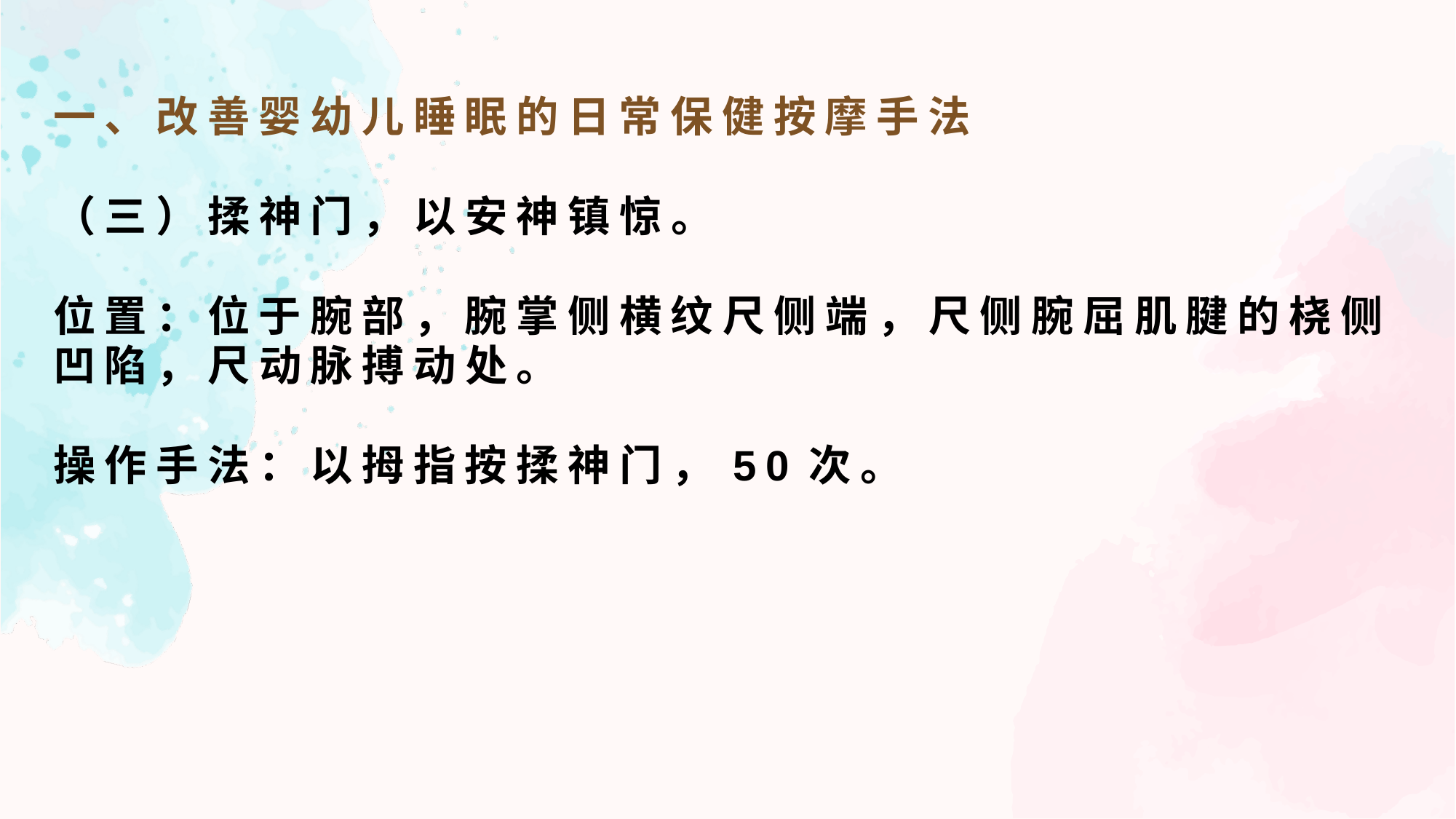

一、改善婴幼儿睡眠的日常保健按摩手法

（三）揉神门，以安神镇惊。

位置：位于腕部，腕掌侧横纹尺侧端，尺侧腕屈肌腱的桡侧凹陷，尺动脉搏动处。

操作手法：以拇指按揉神门，50次。